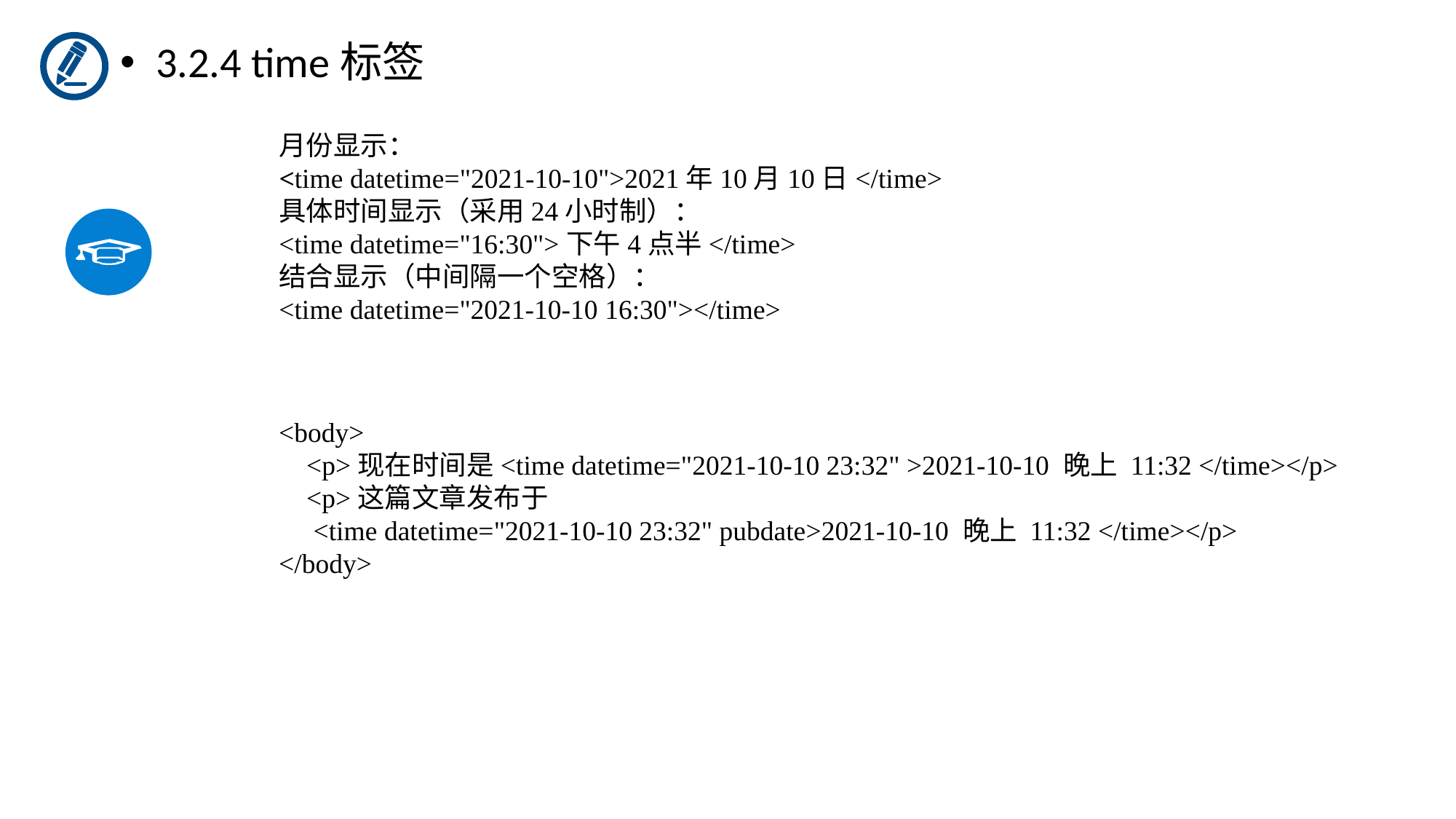

3.2.4 time标签
月份显示：
<time datetime="2021-10-10">2021年10月10日</time>
具体时间显示（采用24小时制）：
<time datetime="16:30">下午4点半</time>
结合显示（中间隔一个空格）：
<time datetime="2021-10-10 16:30"></time>

<body>
    <p>现在时间是<time datetime="2021-10-10 23:32" >2021-10-10 晚上 11:32 </time></p>
    <p>这篇文章发布于
     <time datetime="2021-10-10 23:32" pubdate>2021-10-10 晚上 11:32 </time></p>
</body>